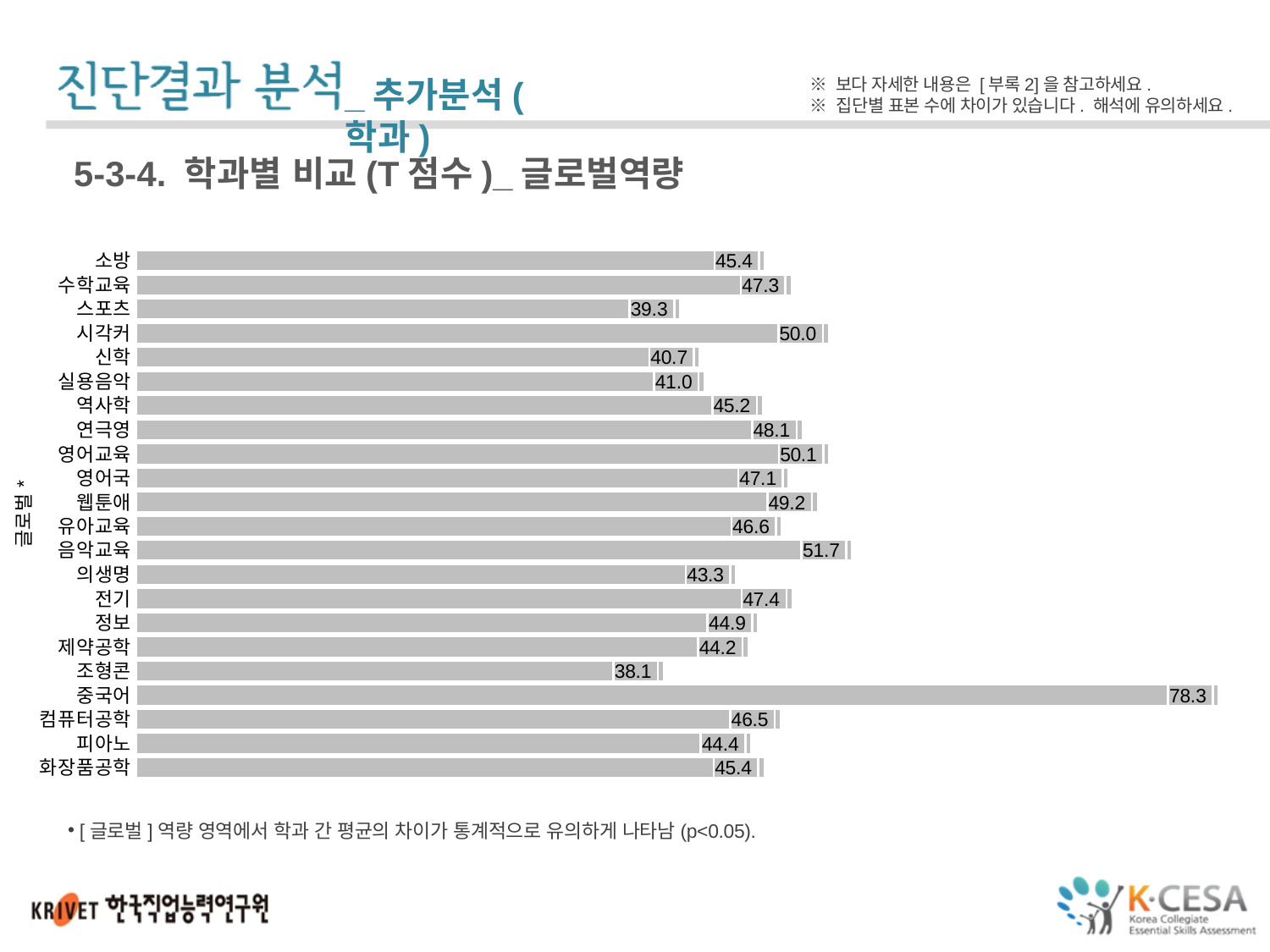

_추가분석(학과)
※ 보다 자세한 내용은 [부록2]을 참고하세요.
※ 집단별 표본 수에 차이가 있습니다. 해석에 유의하세요.
5-3-4. 학과별 비교(T점수)_글로벌역량

### Chart

| Category |  |
|---|---|
| 소방안전학부 | 45.40571428571429 |
| 수학교육 | 47.31833333333334 |
| 스포츠건강관리학 | 39.25692307692307 |
| 시각커뮤니케이션디자인학 | 50.022380952380956 |
| 신학 | 40.681875 |
| 실용음악 | 41.028125 |
| 역사학 | 45.240833333333335 |
| 연극영화영상학부 | 48.12625 |
| 영어교육 | 50.06117647058824 |
| 영어국제문화학 | 47.128235294117644 |
| 웹툰애니메이션(게임학부) | 49.2378947368421 |
| 유아교육 | 46.63146341463415 |
| 음악교육 | 51.70416666666667 |
| 의생명바이오공학부 | 43.323913043478264 |
| 전기전자공학 | 47.38428571428571 |
| 정보통신공학 | 44.90346153846154 |
| 제약공학 | 44.21857142857142 |
| 조형콘텐츠학부 | 38.085 |
| 중국어중국통상학 | 78.25 |
| 컴퓨터공학 | 46.53350000000001 |
| 피아노 | 44.416428571428575 |
| 화장품공학 | 45.356249999999996 |
[글로벌]역량 영역에서 학과 간 평균의 차이가 통계적으로 유의하게 나타남(p<0.05).